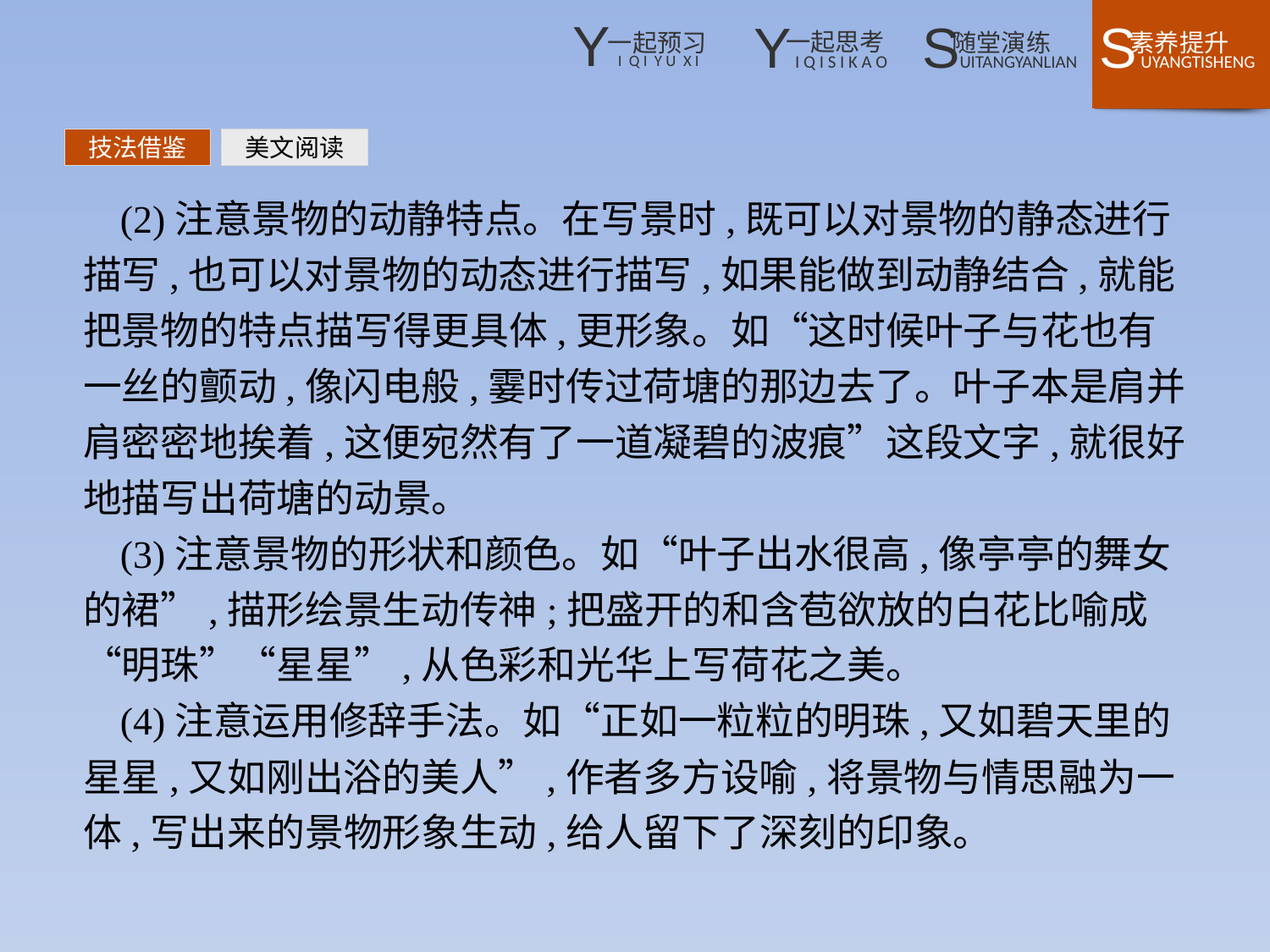

技法借鉴
美文阅读
(2)注意景物的动静特点。在写景时,既可以对景物的静态进行描写,也可以对景物的动态进行描写,如果能做到动静结合,就能把景物的特点描写得更具体,更形象。如“这时候叶子与花也有一丝的颤动,像闪电般,霎时传过荷塘的那边去了。叶子本是肩并肩密密地挨着,这便宛然有了一道凝碧的波痕”这段文字,就很好地描写出荷塘的动景。
(3)注意景物的形状和颜色。如“叶子出水很高,像亭亭的舞女的裙”,描形绘景生动传神;把盛开的和含苞欲放的白花比喻成“明珠”“星星”,从色彩和光华上写荷花之美。
(4)注意运用修辞手法。如“正如一粒粒的明珠,又如碧天里的星星,又如刚出浴的美人”,作者多方设喻,将景物与情思融为一体,写出来的景物形象生动,给人留下了深刻的印象。